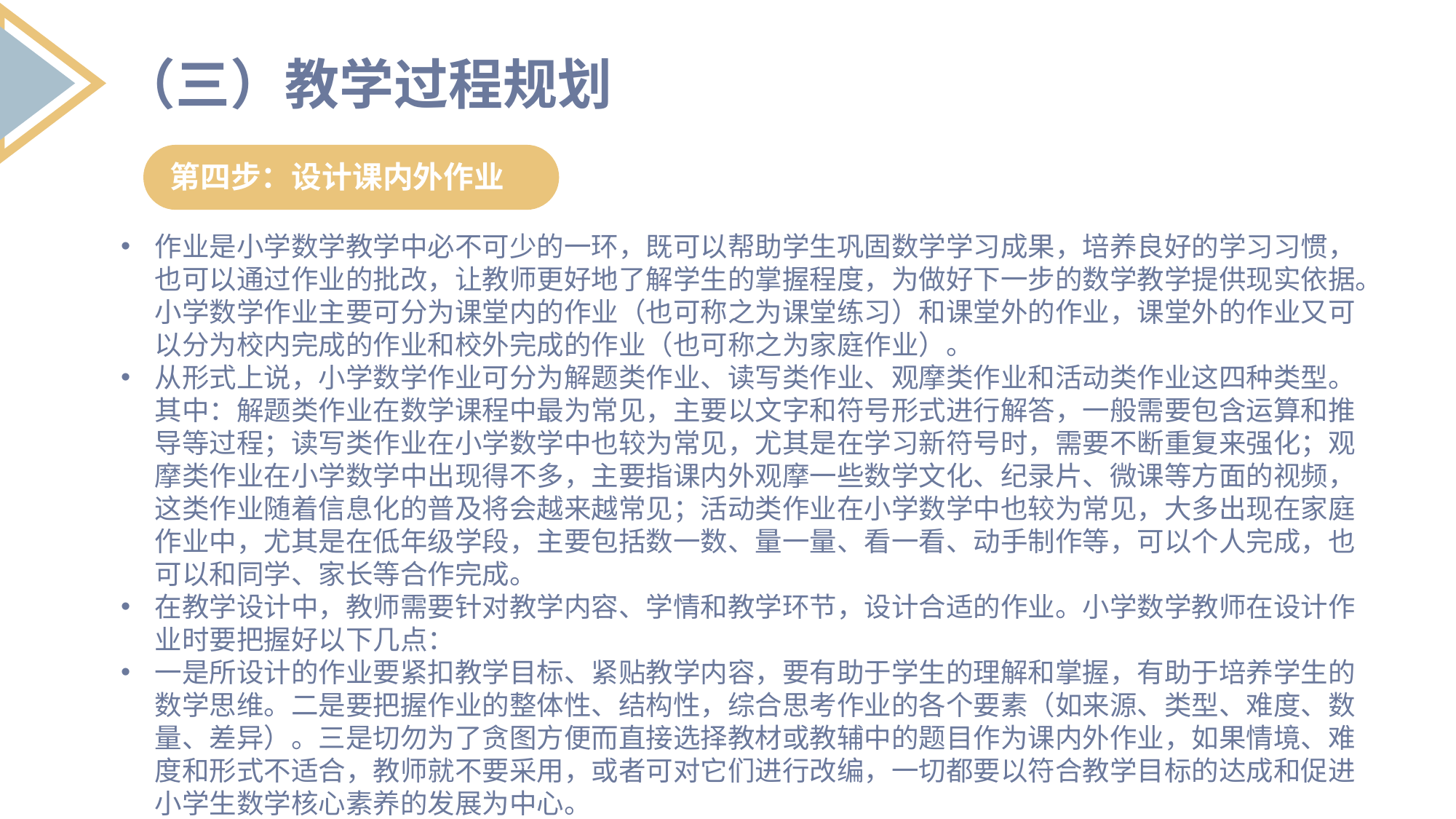

（三）教学过程规划

第四步：设计课内外作业

作业是小学数学教学中必不可少的一环，既可以帮助学生巩固数学学习成果，培养良好的学习习惯，也可以通过作业的批改，让教师更好地了解学生的掌握程度，为做好下一步的数学教学提供现实依据。小学数学作业主要可分为课堂内的作业（也可称之为课堂练习）和课堂外的作业，课堂外的作业又可以分为校内完成的作业和校外完成的作业（也可称之为家庭作业）。
从形式上说，小学数学作业可分为解题类作业、读写类作业、观摩类作业和活动类作业这四种类型。其中：解题类作业在数学课程中最为常见，主要以文字和符号形式进行解答，一般需要包含运算和推导等过程；读写类作业在小学数学中也较为常见，尤其是在学习新符号时，需要不断重复来强化；观摩类作业在小学数学中出现得不多，主要指课内外观摩一些数学文化、纪录片、微课等方面的视频，这类作业随着信息化的普及将会越来越常见；活动类作业在小学数学中也较为常见，大多出现在家庭作业中，尤其是在低年级学段，主要包括数一数、量一量、看一看、动手制作等，可以个人完成，也可以和同学、家长等合作完成。
在教学设计中，教师需要针对教学内容、学情和教学环节，设计合适的作业。小学数学教师在设计作业时要把握好以下几点：
一是所设计的作业要紧扣教学目标、紧贴教学内容，要有助于学生的理解和掌握，有助于培养学生的数学思维。二是要把握作业的整体性、结构性，综合思考作业的各个要素（如来源、类型、难度、数量、差异）。三是切勿为了贪图方便而直接选择教材或教辅中的题目作为课内外作业，如果情境、难度和形式不适合，教师就不要采用，或者可对它们进行改编，一切都要以符合教学目标的达成和促进小学生数学核心素养的发展为中心。

列出要点